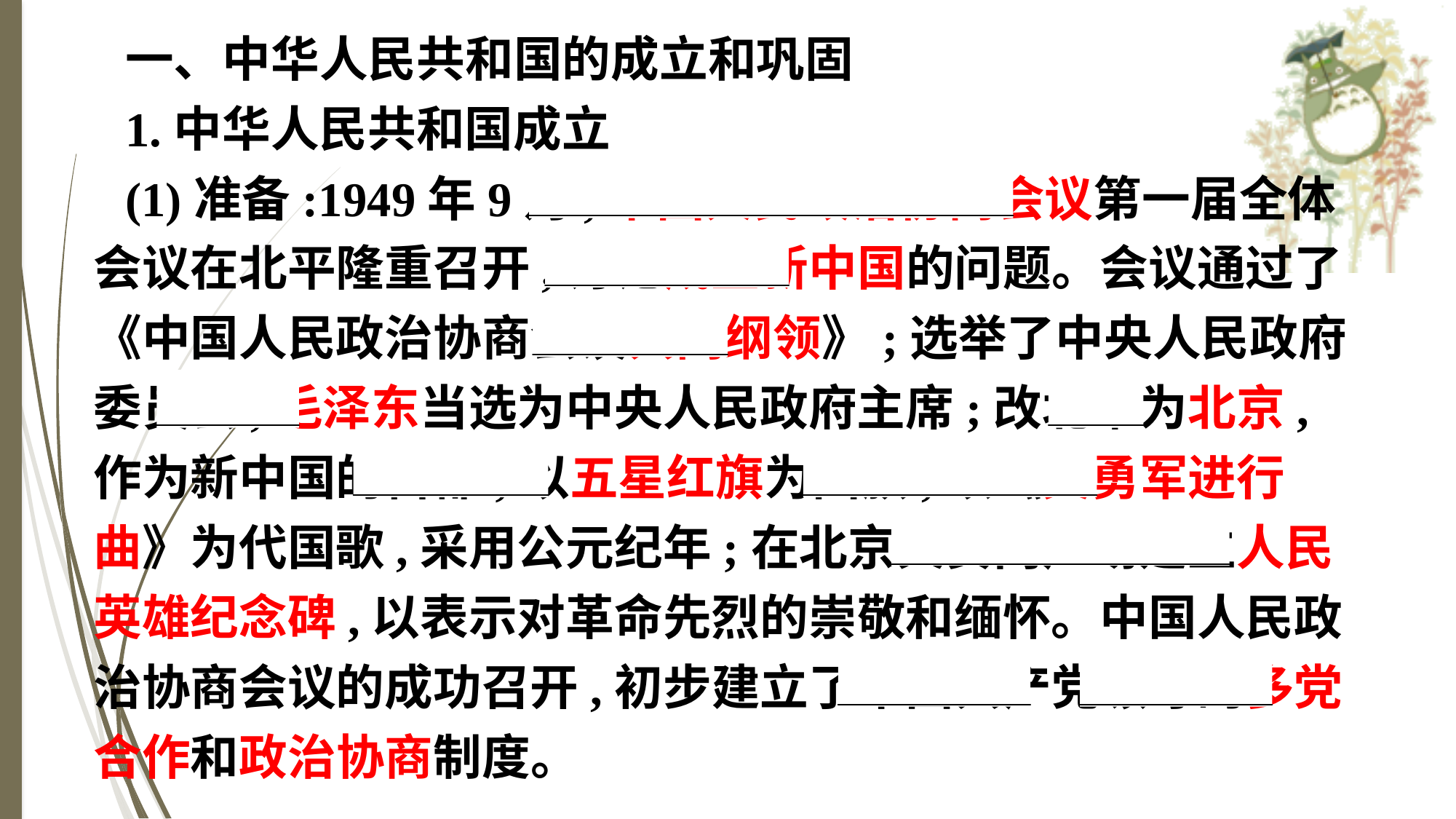

一、中华人民共和国的成立和巩固
1.中华人民共和国成立
(1)准备:1949年9月,中国人民政治协商会议第一届全体会议在北平隆重召开,讨论成立新中国的问题。会议通过了《中国人民政治协商会议共同纲领》;选举了中央人民政府委员会,毛泽东当选为中央人民政府主席;改北平为北京,作为新中国的首都;以五星红旗为国旗,以《义勇军进行曲》为代国歌,采用公元纪年;在北京天安门广场建立人民英雄纪念碑,以表示对革命先烈的崇敬和缅怀。中国人民政治协商会议的成功召开,初步建立了中国共产党领导的多党合作和政治协商制度。